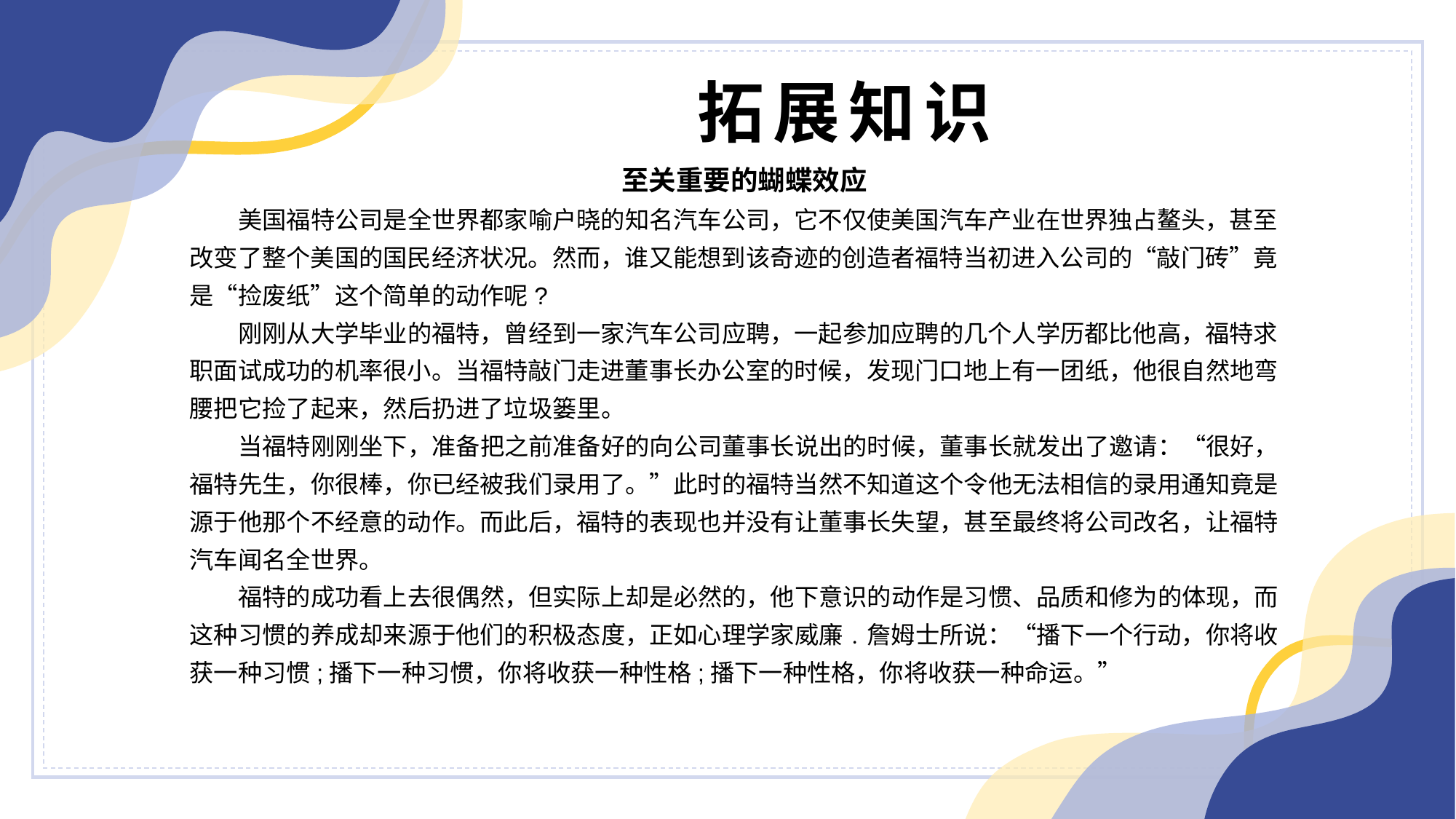

拓展知识
至关重要的蝴蝶效应
美国福特公司是全世界都家喻户晓的知名汽车公司，它不仅使美国汽车产业在世界独占鳌头，甚至改变了整个美国的国民经济状况。然而，谁又能想到该奇迹的创造者福特当初进入公司的“敲门砖”竟是“捡废纸”这个简单的动作呢?
刚刚从大学毕业的福特，曾经到一家汽车公司应聘，一起参加应聘的几个人学历都比他高，福特求职面试成功的机率很小。当福特敲门走进董事长办公室的时候，发现门口地上有一团纸，他很自然地弯腰把它捡了起来，然后扔进了垃圾篓里。
当福特刚刚坐下，准备把之前准备好的向公司董事长说出的时候，董事长就发出了邀请：“很好，福特先生，你很棒，你已经被我们录用了。”此时的福特当然不知道这个令他无法相信的录用通知竟是源于他那个不经意的动作。而此后，福特的表现也并没有让董事长失望，甚至最终将公司改名，让福特汽车闻名全世界。
福特的成功看上去很偶然，但实际上却是必然的，他下意识的动作是习惯、品质和修为的体现，而这种习惯的养成却来源于他们的积极态度，正如心理学家威廉﹒詹姆士所说：“播下一个行动，你将收获一种习惯;播下一种习惯，你将收获一种性格;播下一种性格，你将收获一种命运。”